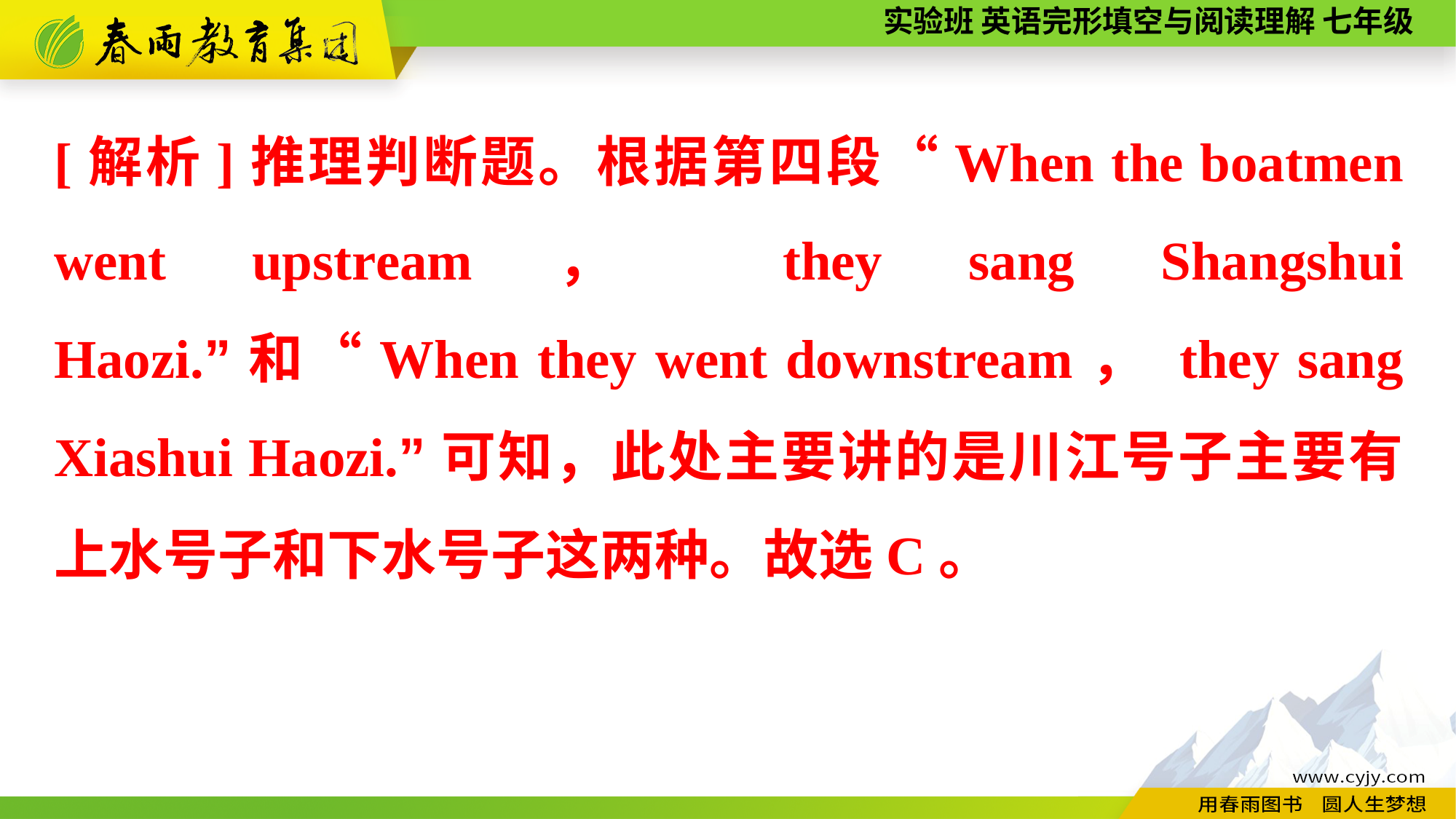

[解析]推理判断题。根据第四段“When the boatmen went upstream， they sang Shangshui Haozi.”和“When they went downstream， they sang Xiashui Haozi.”可知，此处主要讲的是川江号子主要有上水号子和下水号子这两种。故选C。